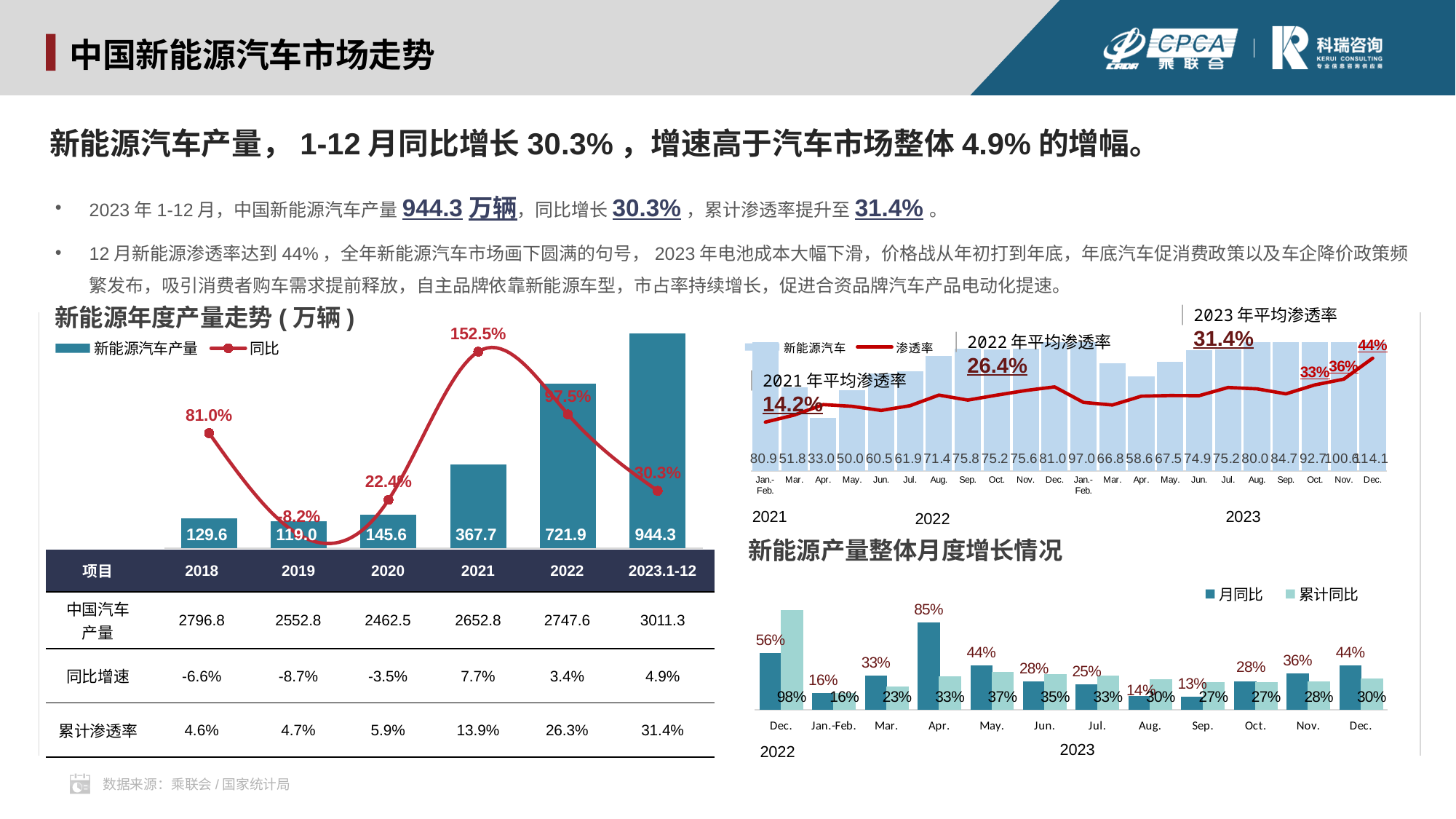

中国新能源汽车市场走势
新能源汽车产量，1-12月同比增长30.3%，增速高于汽车市场整体4.9%的增幅。
2023年1-12月，中国新能源汽车产量944.3万辆，同比增长30.3%，累计渗透率提升至31.4%。
12月新能源渗透率达到44%，全年新能源汽车市场画下圆满的句号，2023年电池成本大幅下滑，价格战从年初打到年底，年底汽车促消费政策以及车企降价政策频繁发布，吸引消费者购车需求提前释放，自主品牌依靠新能源车型，市占率持续增长，促进合资品牌汽车产品电动化提速。

### Chart

| Category | 新能源汽车产量 | 同比 |
|---|---|---|
| 2018 | 129.6 | 0.810055865921788 |
| 2019 | 119.0 | -0.08179012345679 |
| 2020 | 145.6 | 0.223529411764706 |
| 2021 | 367.7 | 1.52541208791209 |
| 2022 | 721.9 | 0.975 |
| 2023.1-12 | 944.3 | 0.303 |
新能源年度产量走势(万辆)
2023年平均渗透率31.4%

### Chart

| Category | 新能源汽车 | 渗透率 |
|---|---|---|
| Jan.-Feb. | 80.9 | 0.189639006094702 |
| Mar. | 51.8 | 0.217026981732864 |
| Apr. | 33.0 | 0.257410296411856 |
| May. | 50.0 | 0.250878073256397 |
| Jun. | 60.5 | 0.234805557711713 |
| Jul. | 61.9 | 0.253211159289863 |
| Aug. | 71.4 | 0.294311624072547 |
| Sep. | 75.8 | 0.275 |
| Oct. | 75.2 | 0.294 |
| Nov. | 75.6 | 0.312 |
| Dec. | 81.0 | 0.326 |
| Jan.-Feb. | 97.0 | 0.266 |
| Mar. | 66.8 | 0.256 |
| Apr. | 58.6 | 0.29 |
| May. | 67.5 | 0.2925877763328999 |
| Jun. | 74.9 | 0.29212168486739476 |
| Jul. | 75.2 | 0.32358003442340794 |
| Aug. | 80.0 | 0.31834460803820136 |
| Sep. | 84.7 | 0.2989763501588422 |
| Oct. | 92.7 | 0.33357322777977694 |
| Nov. | 100.6 | 0.356 |
| Dec. | 114.1 | 0.437 |
2022年平均渗透率26.4%
2021年平均渗透率14.2%
2023
2021
2022
新能源产量整体月度增长情况
| 项目 | 2018 | 2019 | 2020 | 2021 | 2022 | 2023.1-12 |
| --- | --- | --- | --- | --- | --- | --- |
| 中国汽车 产量 | 2796.8 | 2552.8 | 2462.5 | 2652.8 | 2747.6 | 3011.3 |
| 同比增速 | -6.6% | -8.7% | -3.5% | 7.7% | 3.4% | 4.9% |
| 累计渗透率 | 4.6% | 4.7% | 5.9% | 13.9% | 26.3% | 31.4% |

### Chart

| Category | 月同比 | 累计同比 |
|---|---|---|
| Dec. | 0.555 | 0.975 |
| Jan.-Feb. | 0.163 | 0.163 |
| Mar. | 0.333 | 0.225 |
| Apr. | 0.854 | 0.328 |
| May. | 0.436 | 0.37 |
| Jun. | 0.276 | 0.35 |
| Jul. | 0.249 | 0.332 |
| Aug. | 0.138 | 0.296 |
| Sep. | 0.125 | 0.267 |
| Oct. | 0.279 | 0.267 |
| Nov. | 0.356 | 0.277 |
| Dec. | 0.437 | 0.303 |
2023
2022
数据来源：乘联会/国家统计局